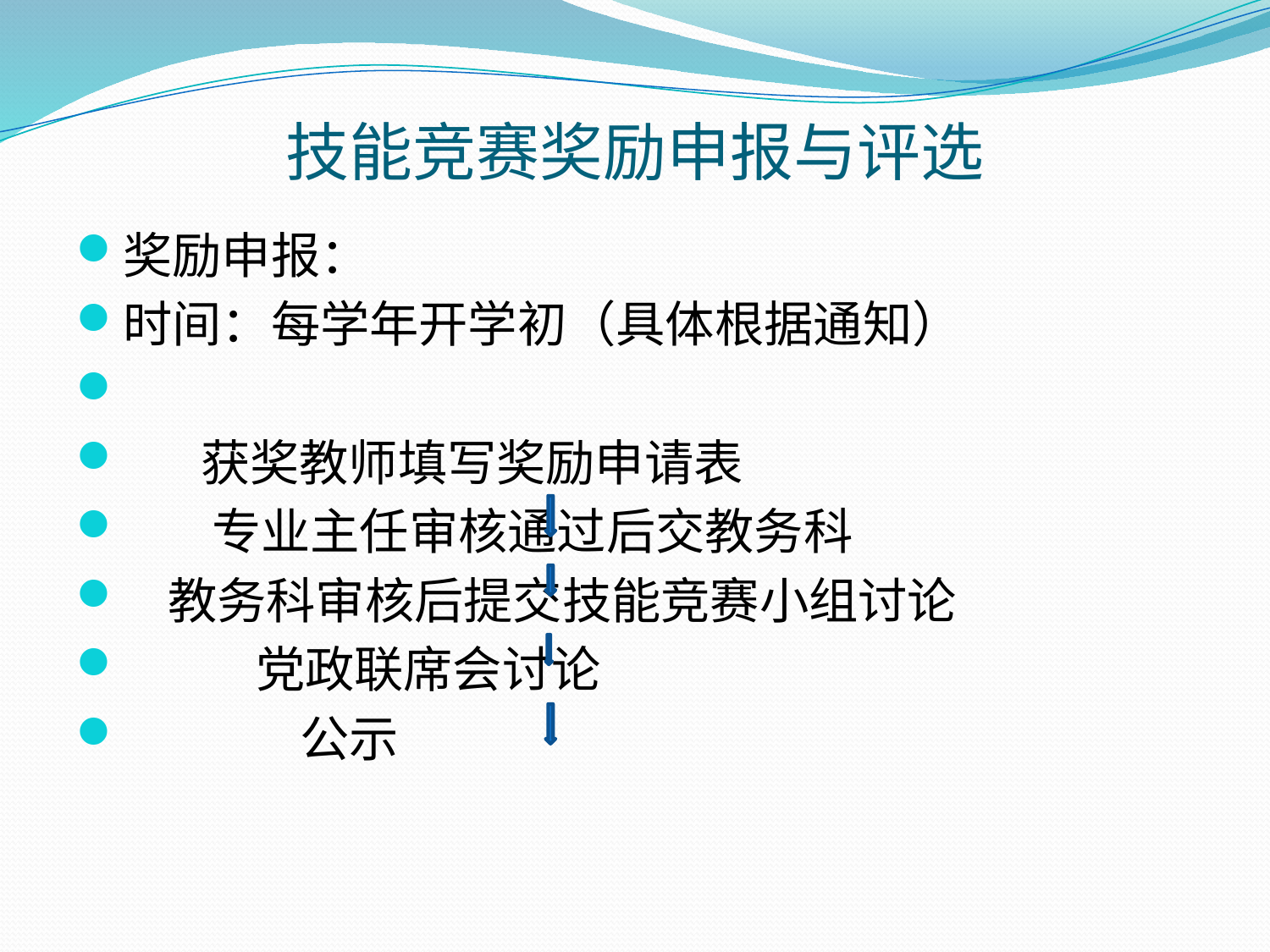

# 技能竞赛奖励申报与评选
奖励申报：
时间：每学年开学初（具体根据通知）

      获奖教师填写奖励申请表
       专业主任审核通过后交教务科
   教务科审核后提交技能竞赛小组讨论
           党政联席会讨论
               公示